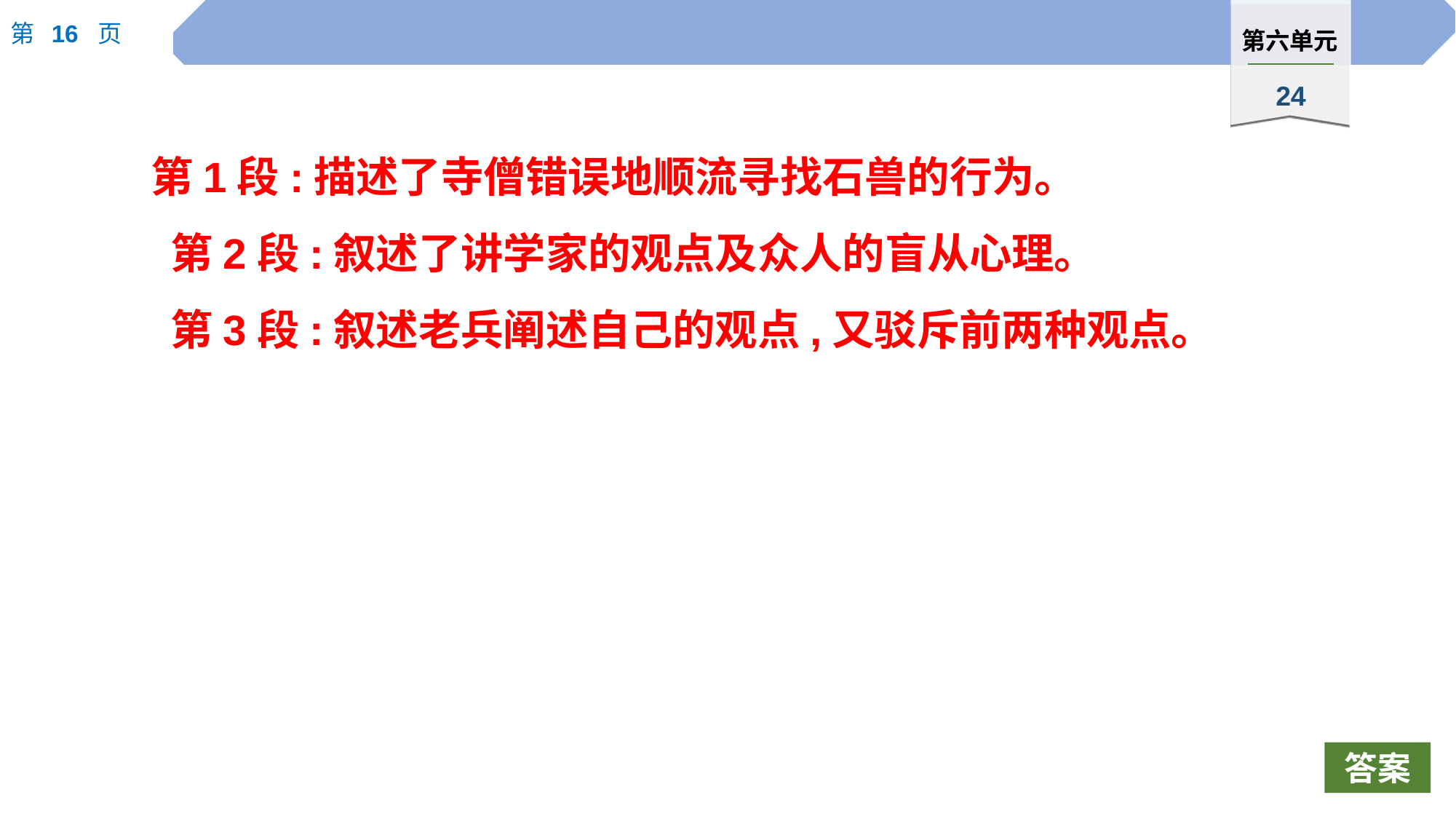

第1段:描述了寺僧错误地顺流寻找石兽的行为。
 第2段:叙述了讲学家的观点及众人的盲从心理。
 第3段:叙述老兵阐述自己的观点,又驳斥前两种观点。
答案